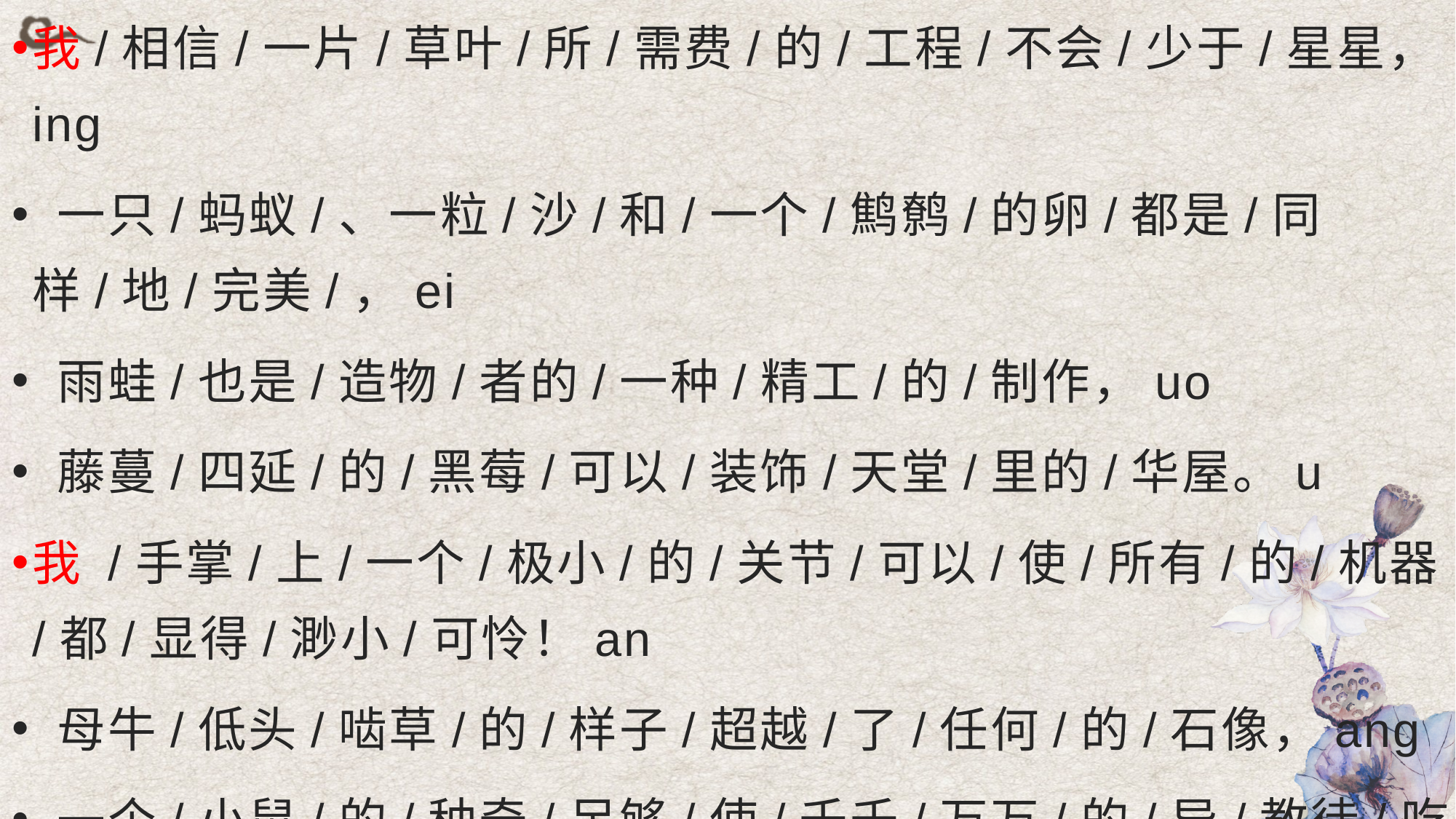

我/相信/一片/草叶/所/需费/的/工程/不会/少于/星星，ing
 一只/蚂蚁/、一粒/沙/和/一个/鹪鹩/的卵/都是/同样/地/完美/，ei
 雨蛙/也是/造物/者的/一种/精工/的/制作，uo
 藤蔓/四延/的/黑莓/可以/装饰/天堂/里的/华屋。u
我 /手掌/上/一个/极小/的/关节/可以/使/所有/的/机器/都/显得/渺小/可怜！an
 母牛/低头/啮草/的/样子/超越/了/任何/的/石像，ang
 一个/小鼠/的/种奇/足够/使/千千/万万/的/异/教徒/吃惊。ing
#